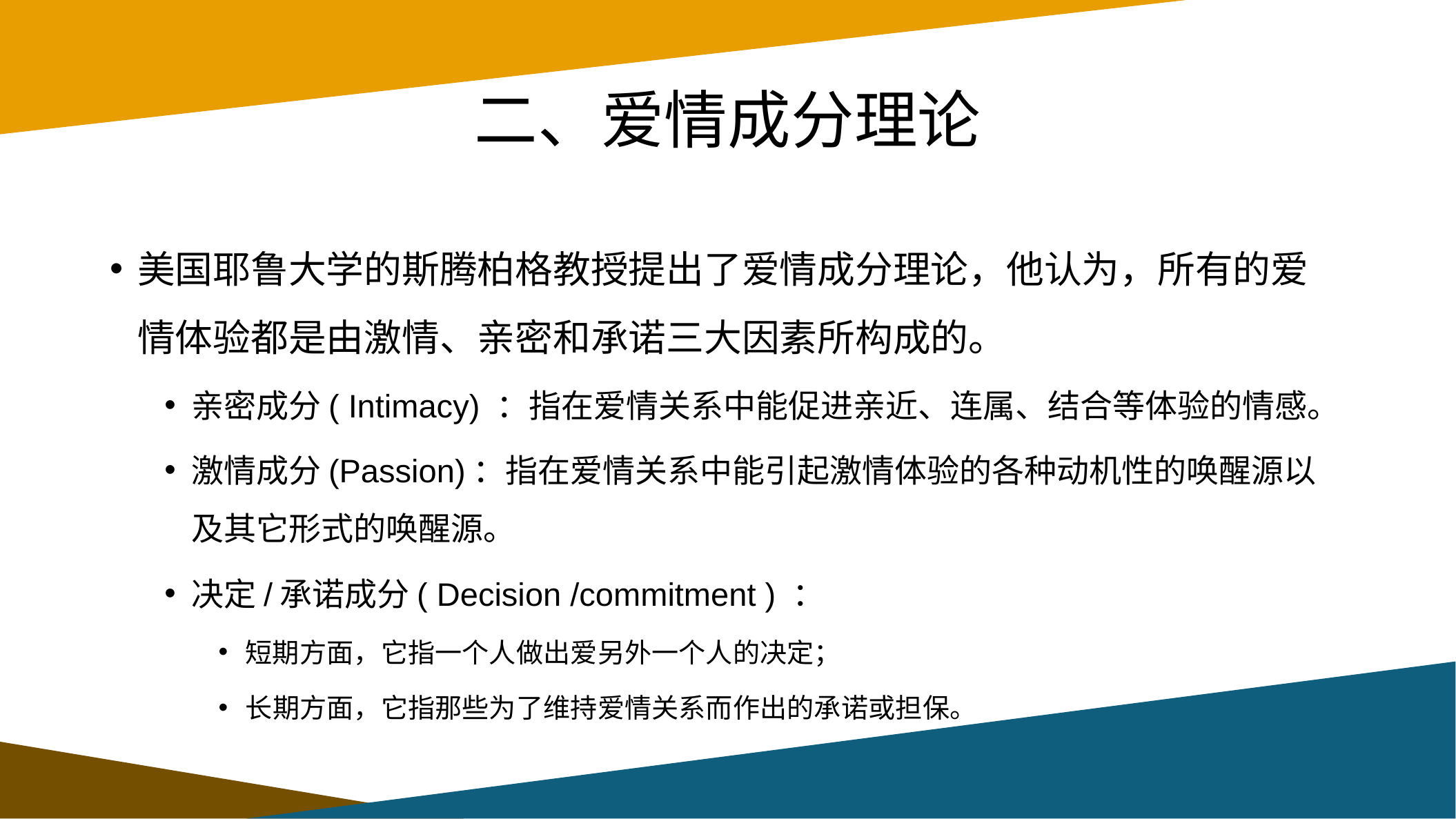

# 二、爱情成分理论
美国耶鲁大学的斯腾柏格教授提出了爱情成分理论，他认为，所有的爱情体验都是由激情、亲密和承诺三大因素所构成的。
亲密成分( Intimacy) ：指在爱情关系中能促进亲近、连属、结合等体验的情感。
激情成分(Passion)：指在爱情关系中能引起激情体验的各种动机性的唤醒源以及其它形式的唤醒源。
决定/承诺成分( Decision /commitment ) ：
短期方面，它指一个人做出爱另外一个人的决定；
长期方面，它指那些为了维持爱情关系而作出的承诺或担保。